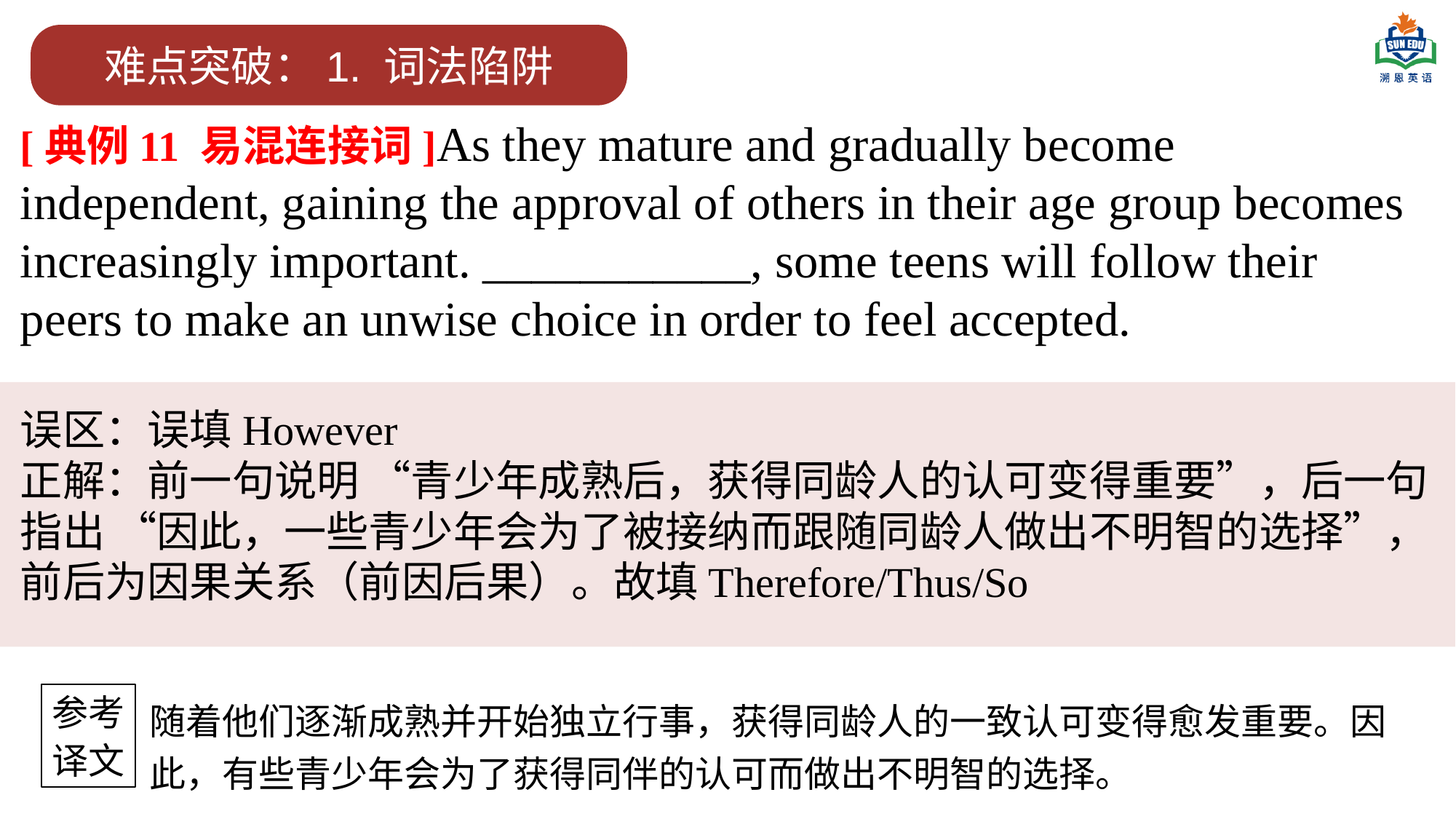

难点突破：1. 词法陷阱
[典例11 易混连接词]As they mature and gradually become independent, gaining the approval of others in their age group becomes increasingly important. ___________, some teens will follow their peers to make an unwise choice in order to feel accepted.

误区：误填However
正解：前一句说明 “青少年成熟后，获得同龄人的认可变得重要”，后一句指出 “因此，一些青少年会为了被接纳而跟随同龄人做出不明智的选择”，前后为因果关系（前因后果）。故填Therefore/Thus/So
参考
译文
随着他们逐渐成熟并开始独立行事，获得同龄人的一致认可变得愈发重要。因此，有些青少年会为了获得同伴的认可而做出不明智的选择。